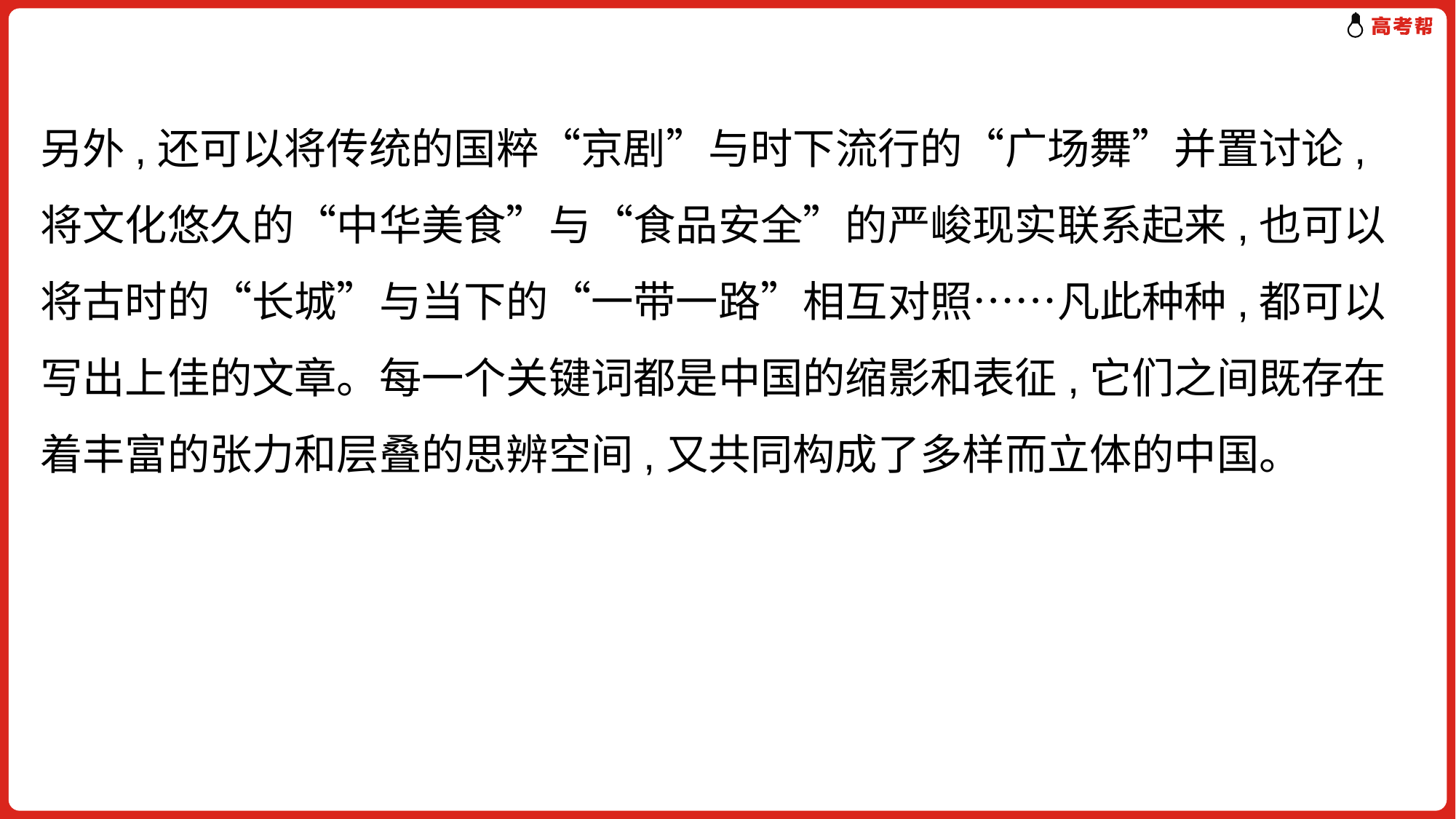

另外,还可以将传统的国粹“京剧”与时下流行的“广场舞”并置讨论,将文化悠久的“中华美食”与“食品安全”的严峻现实联系起来,也可以将古时的“长城”与当下的“一带一路”相互对照……凡此种种,都可以写出上佳的文章。每一个关键词都是中国的缩影和表征,它们之间既存在着丰富的张力和层叠的思辨空间,又共同构成了多样而立体的中国。